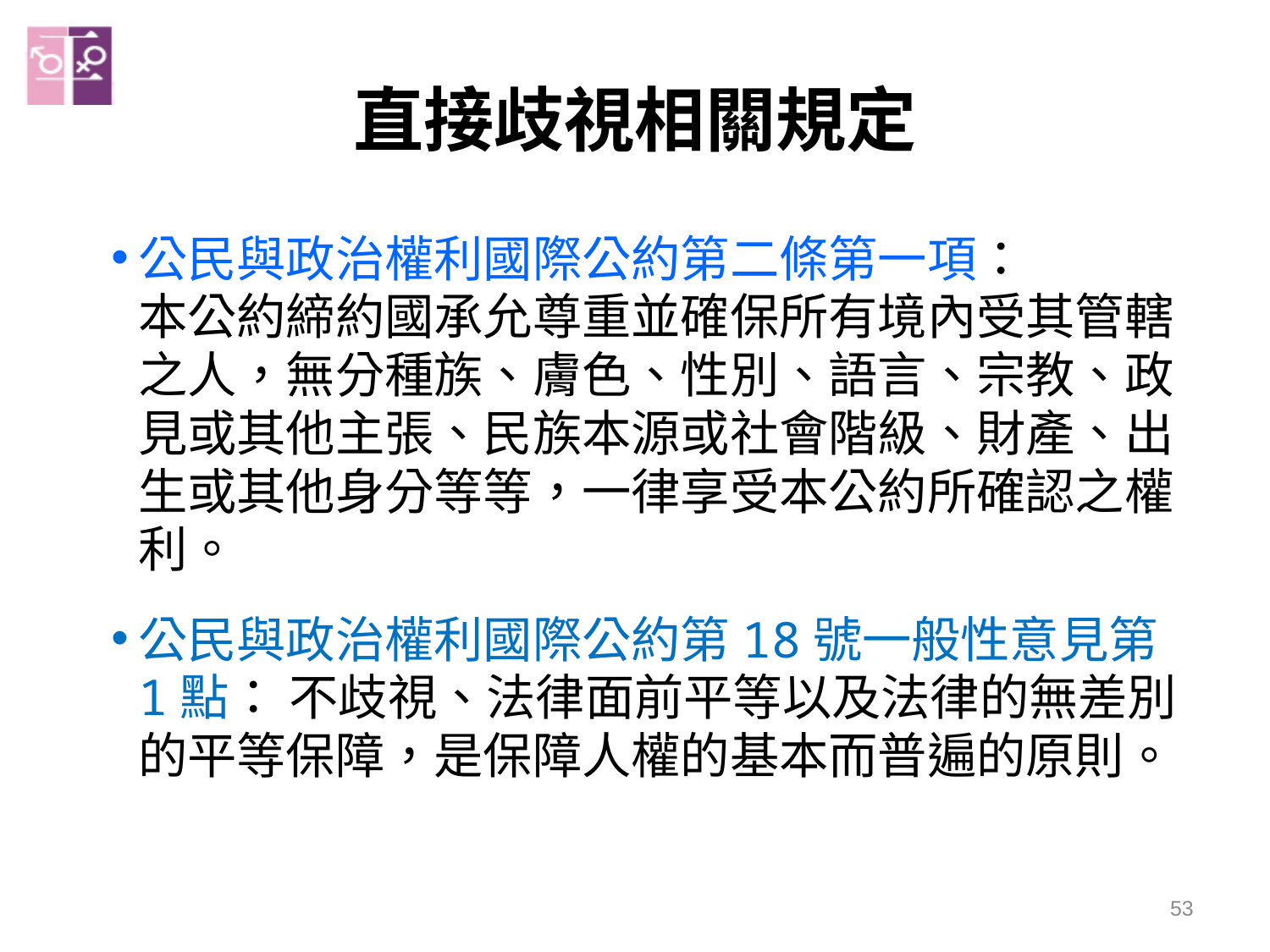

# 直接歧視相關規定
公民與政治權利國際公約第二條第一項：
本公約締約國承允尊重並確保所有境內受其管轄之人，無分種族、膚色、性別、語言、宗教、政見或其他主張、民族本源或社會階級、財產、出生或其他身分等等，一律享受本公約所確認之權利。
公民與政治權利國際公約第18號一般性意見第1點： 不歧視、法律面前平等以及法律的無差別的平等保障，是保障人權的基本而普遍的原則。

53